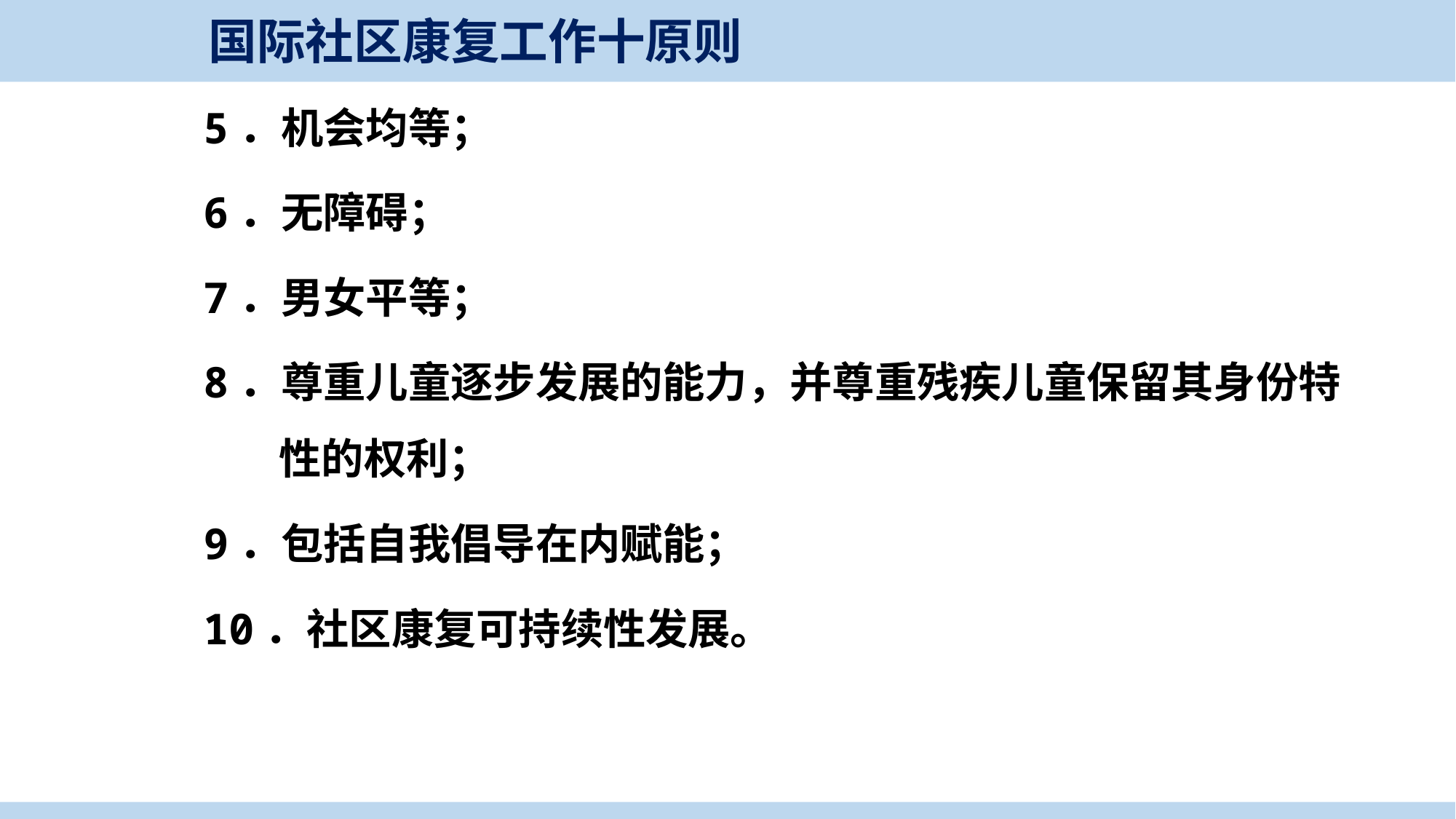

国际社区康复工作十原则
5．机会均等；
6．无障碍；
7．男女平等；
8．尊重儿童逐步发展的能力，并尊重残疾儿童保留其身份特性的权利；
9．包括自我倡导在内赋能；
10．社区康复可持续性发展。